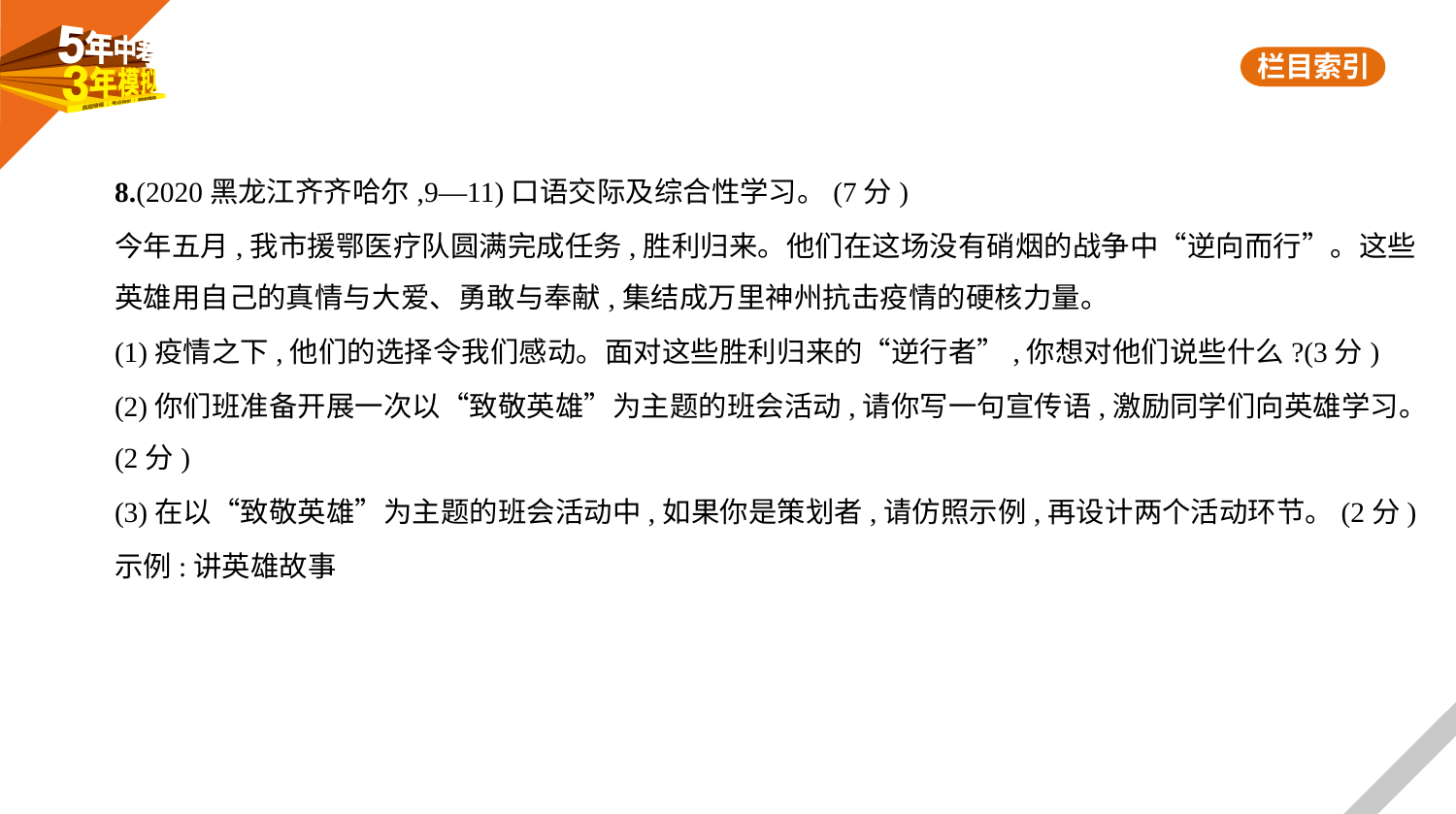

8.(2020黑龙江齐齐哈尔,9—11)口语交际及综合性学习。(7分)
今年五月,我市援鄂医疗队圆满完成任务,胜利归来。他们在这场没有硝烟的战争中“逆向而行”。这些
英雄用自己的真情与大爱、勇敢与奉献,集结成万里神州抗击疫情的硬核力量。
(1)疫情之下,他们的选择令我们感动。面对这些胜利归来的“逆行者”,你想对他们说些什么?(3分)
(2)你们班准备开展一次以“致敬英雄”为主题的班会活动,请你写一句宣传语,激励同学们向英雄学习。
(2分)
(3)在以“致敬英雄”为主题的班会活动中,如果你是策划者,请仿照示例,再设计两个活动环节。(2分)
示例:讲英雄故事